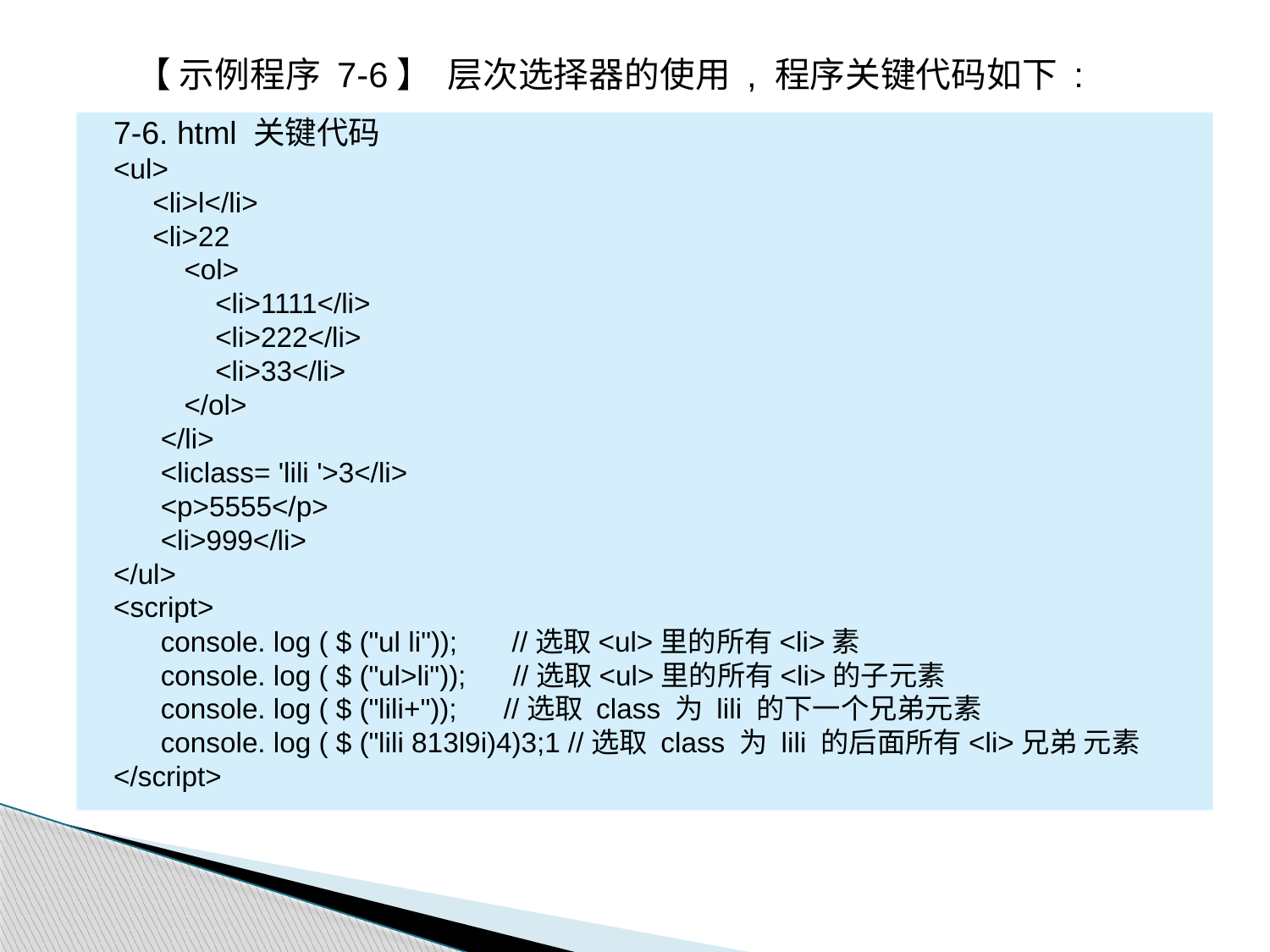

【 示例程序 7-6】  层次选择器的使用 , 程序关键代码如下 :
7-6. html 关键代码
<ul>
     <li>l</li>
     <li>22
         <ol>
             <li>1111</li>
             <li>222</li>
             <li>33</li>
         </ol>
      </li>
      <liclass= 'lili '>3</li>
      <p>5555</p>
      <li>999</li>
</ul>
<script>
      console. log ( $ ("ul li"));       //选取<ul>里的所有<li>素
      console. log ( $ ("ul>li"));      //选取<ul>里的所有<li>的子元素
      console. log ( $ ("lili+"));      //选取 class 为 lili 的下一个兄弟元素
      console. log ( $ ("lili 813l9i)4)3;1 //选取 class 为 lili 的后面所有<li>兄弟 元素
</script>